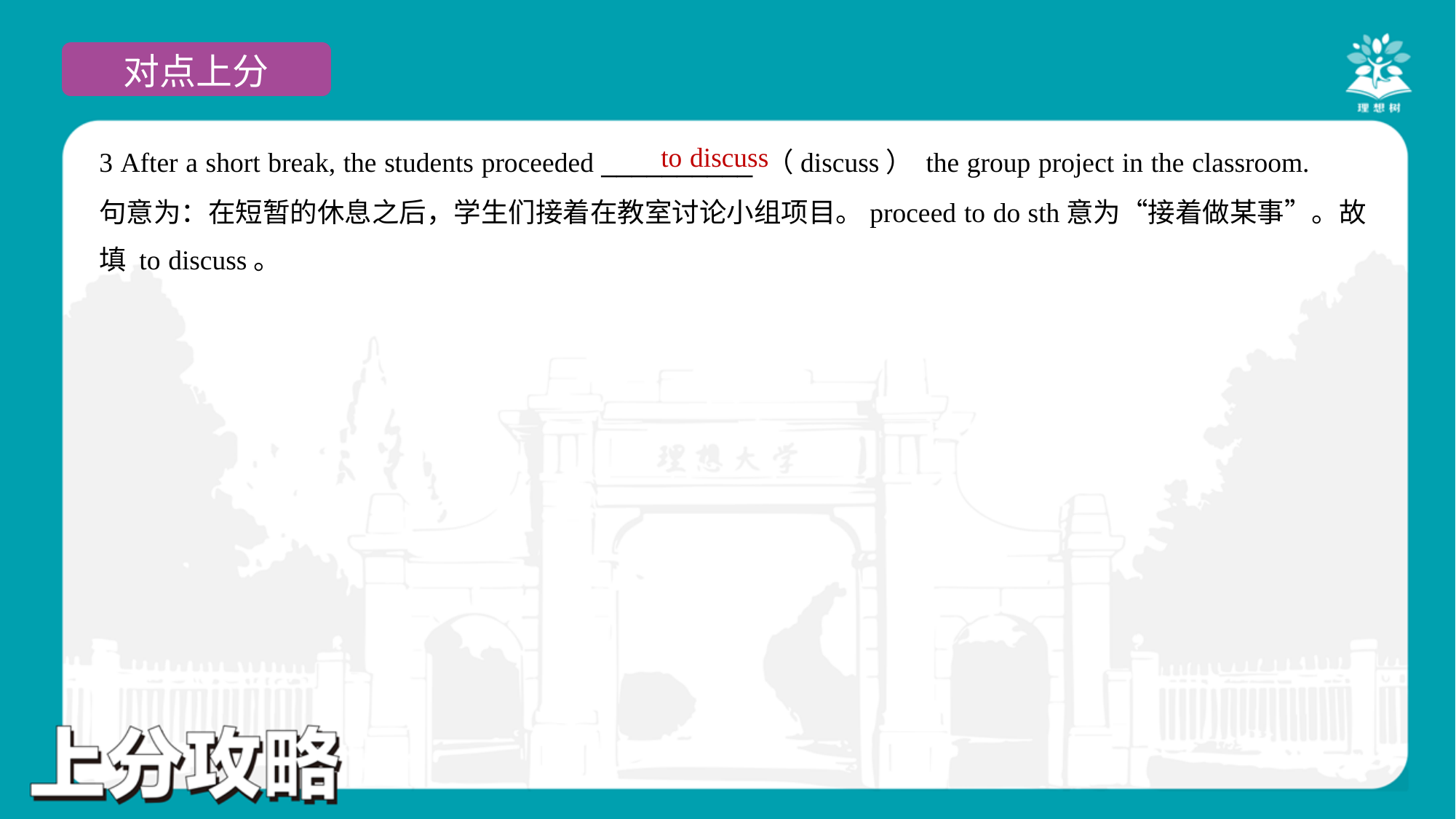

to discuss
3 After a short break, the students proceeded __________ （discuss） the group project in the classroom.
句意为：在短暂的休息之后，学生们接着在教室讨论小组项目。proceed to do sth意为“接着做某事”。故
填 to discuss。